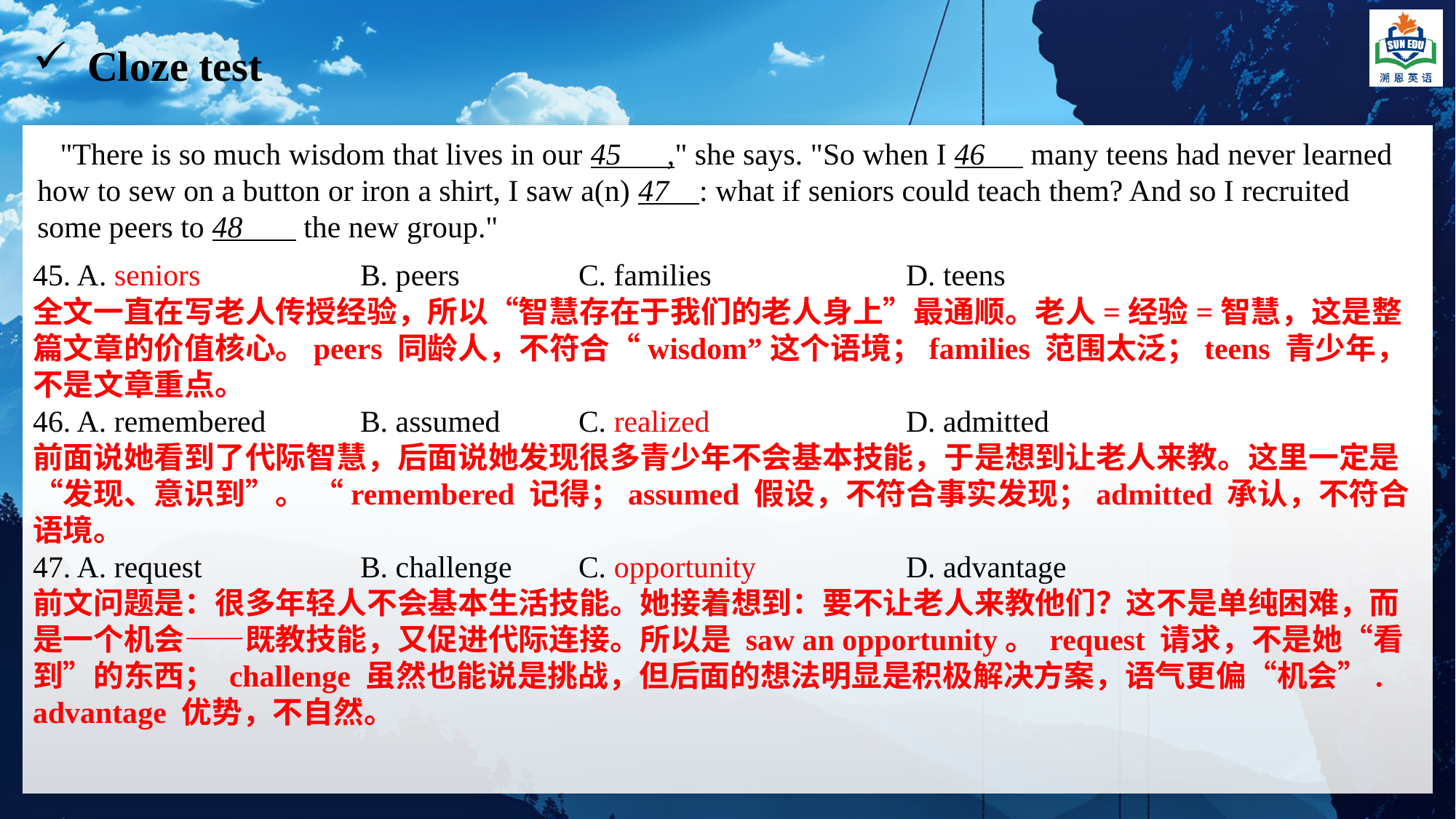

Cloze test
   "There is so much wisdom that lives in our 45      ," she says. "So when I 46      many teens had never learned how to sew on a button or iron a shirt, I saw a(n) 47    : what if seniors could teach them? And so I recruited some peers to 48        the new group."
45. A. seniors 		B. peers 		C. families 		D. teens
全文一直在写老人传授经验，所以“智慧存在于我们的老人身上”最通顺。老人=经验=智慧，这是整篇文章的价值核心。peers 同龄人，不符合“wisdom”这个语境；families 范围太泛；teens 青少年，不是文章重点。
46. A. remembered 	B. assumed 	C. realized 		D. admitted
前面说她看到了代际智慧，后面说她发现很多青少年不会基本技能，于是想到让老人来教。这里一定是“发现、意识到”。 “remembered 记得；assumed 假设，不符合事实发现；admitted 承认，不符合语境。
47. A. request 		B. challenge 	C. opportunity 		D. advantage
前文问题是：很多年轻人不会基本生活技能。她接着想到：要不让老人来教他们？这不是单纯困难，而是一个机会——既教技能，又促进代际连接。所以是 saw an opportunity。 request 请求，不是她“看到”的东西； challenge 虽然也能说是挑战，但后面的想法明显是积极解决方案，语气更偏“机会”.
advantage 优势，不自然。